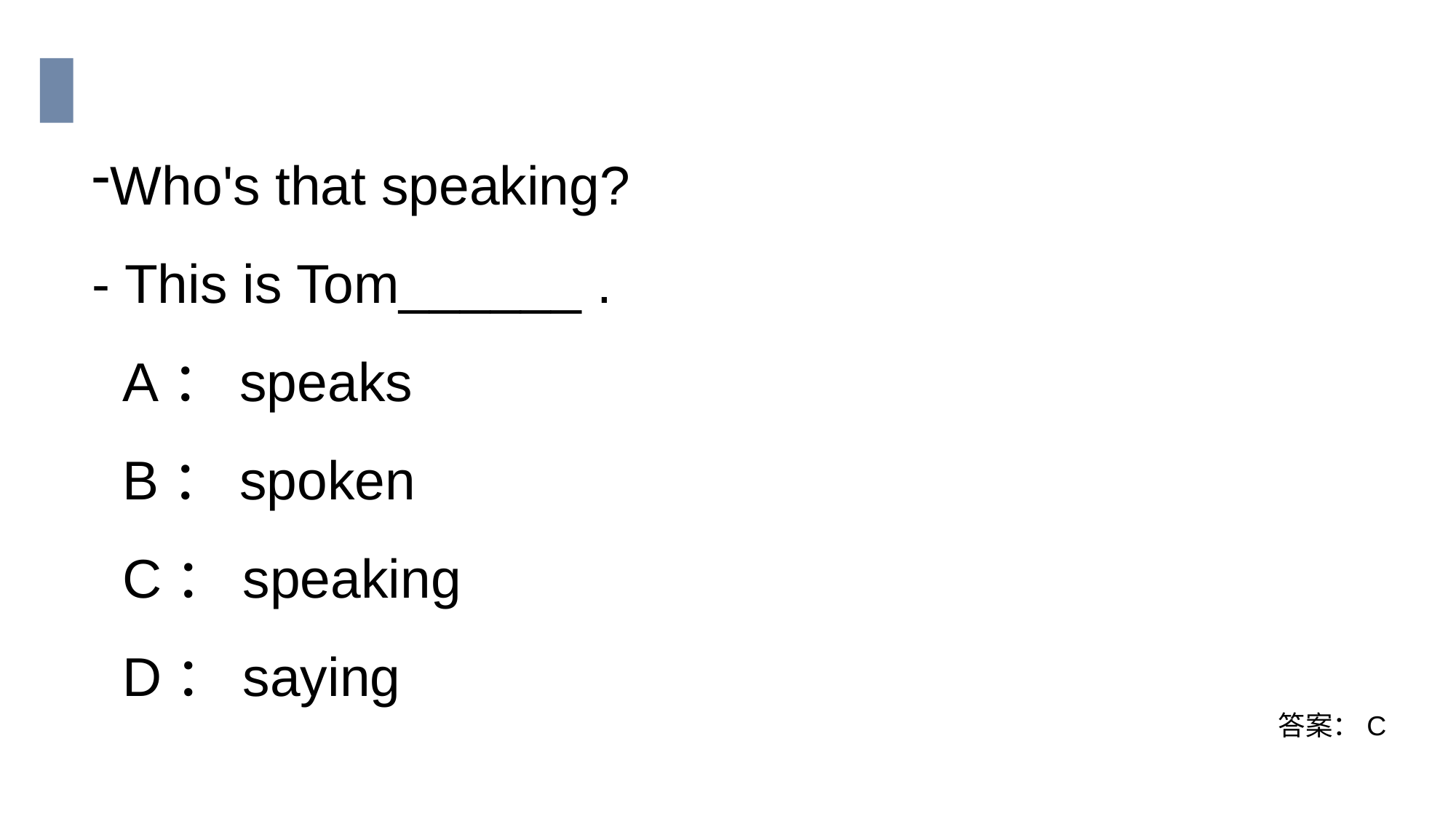

Who's that speaking?
- This is Tom______ .
  A：speaks
  B：spoken
  C：speaking
  D：saying
答案：C